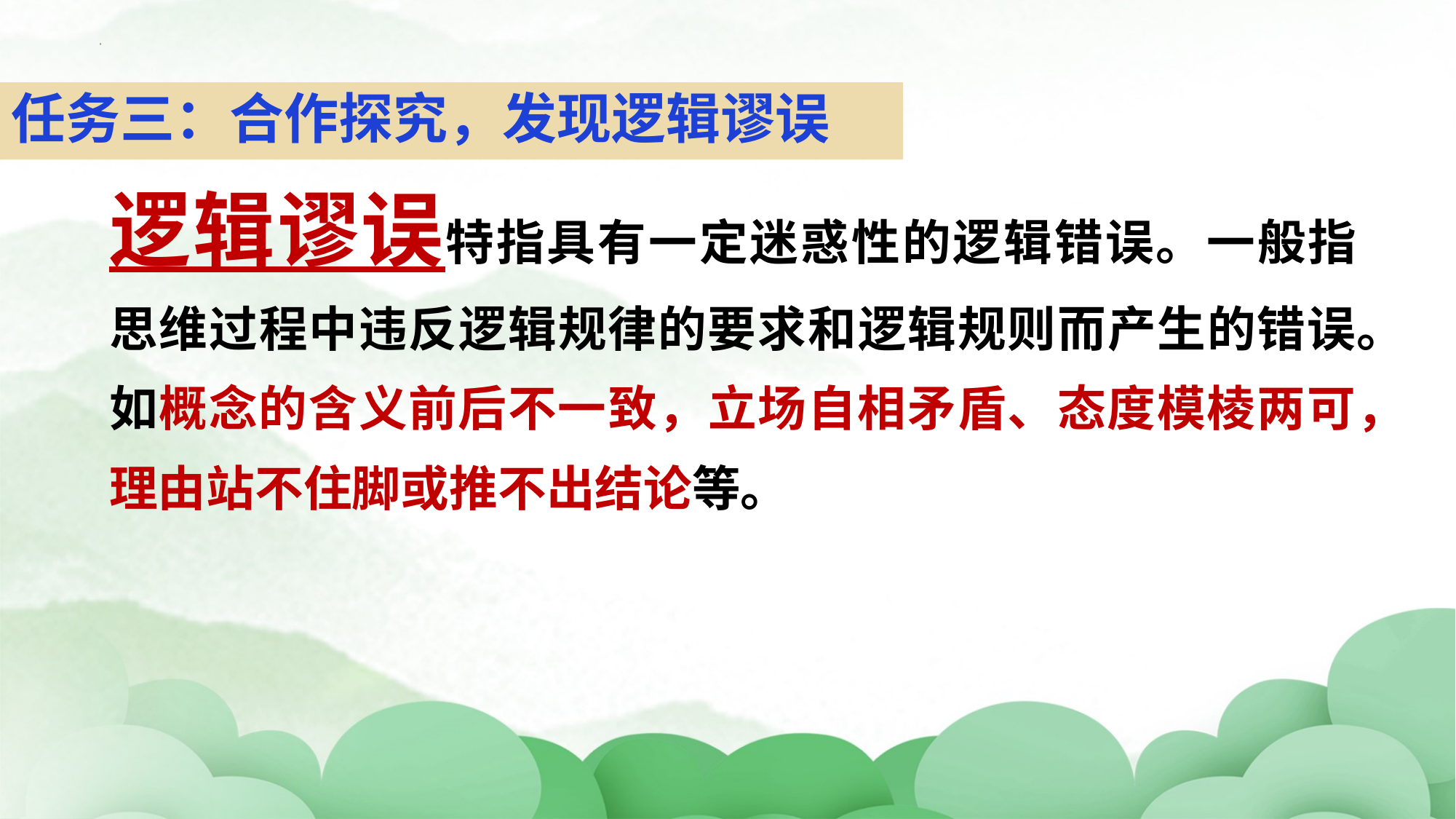

# 任务三：合作探究，发现逻辑谬误
逻辑谬误特指具有一定迷惑性的逻辑错误。一般指思维过程中违反逻辑规律的要求和逻辑规则而产生的错误。如概念的含义前后不一致，立场自相矛盾、态度模棱两可，理由站不住脚或推不出结论等。